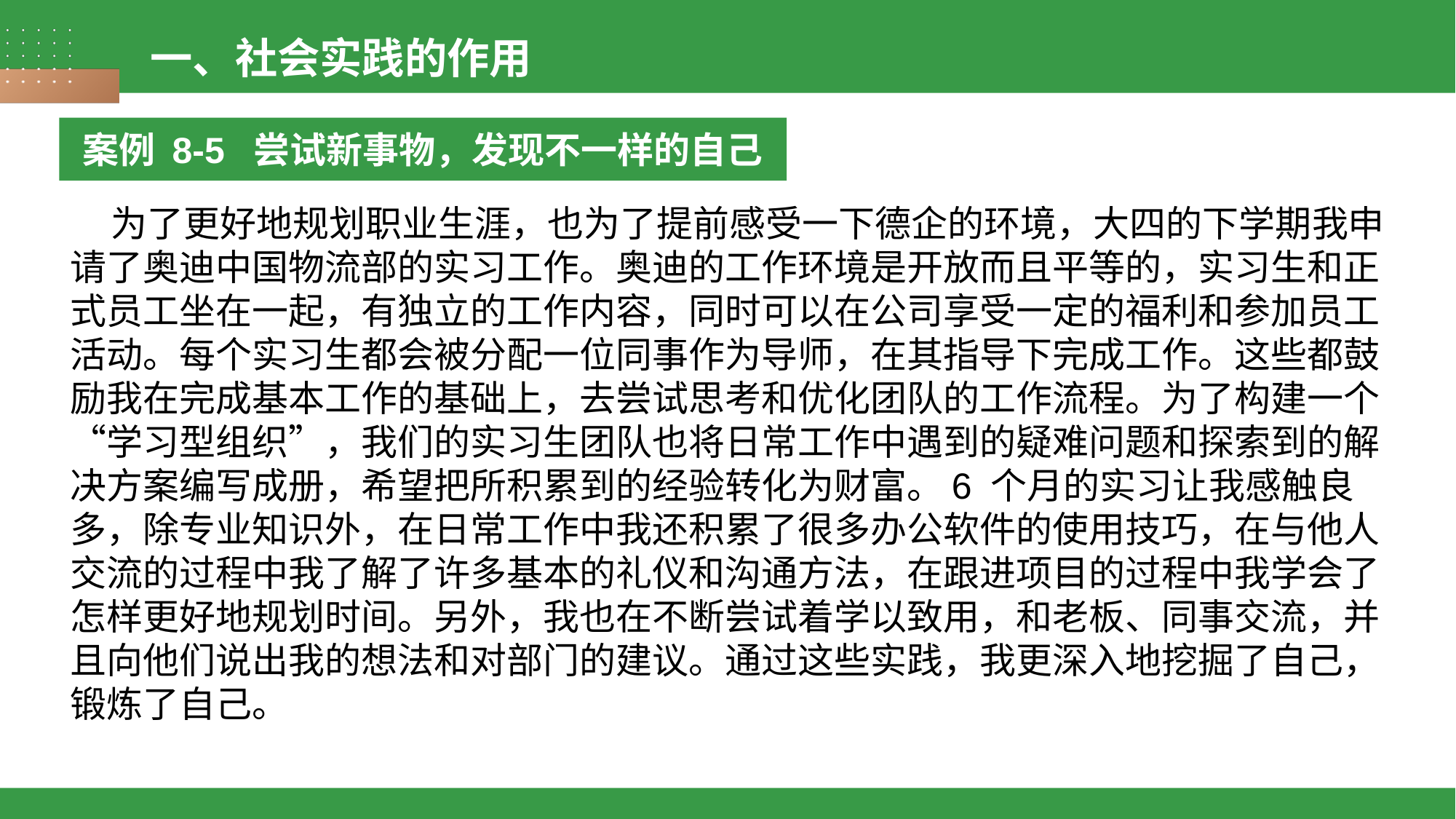

一、社会实践的作用
案例 8-5  尝试新事物，发现不一样的自己
    为了更好地规划职业生涯，也为了提前感受一下德企的环境，大四的下学期我申请了奥迪中国物流部的实习工作。奥迪的工作环境是开放而且平等的，实习生和正式员工坐在一起，有独立的工作内容，同时可以在公司享受一定的福利和参加员工活动。每个实习生都会被分配一位同事作为导师，在其指导下完成工作。这些都鼓励我在完成基本工作的基础上，去尝试思考和优化团队的工作流程。为了构建一个“学习型组织”，我们的实习生团队也将日常工作中遇到的疑难问题和探索到的解决方案编写成册，希望把所积累到的经验转化为财富。6 个月的实习让我感触良多，除专业知识外，在日常工作中我还积累了很多办公软件的使用技巧，在与他人交流的过程中我了解了许多基本的礼仪和沟通方法，在跟进项目的过程中我学会了怎样更好地规划时间。另外，我也在不断尝试着学以致用，和老板、同事交流，并且向他们说出我的想法和对部门的建议。通过这些实践，我更深入地挖掘了自己，锻炼了自己。